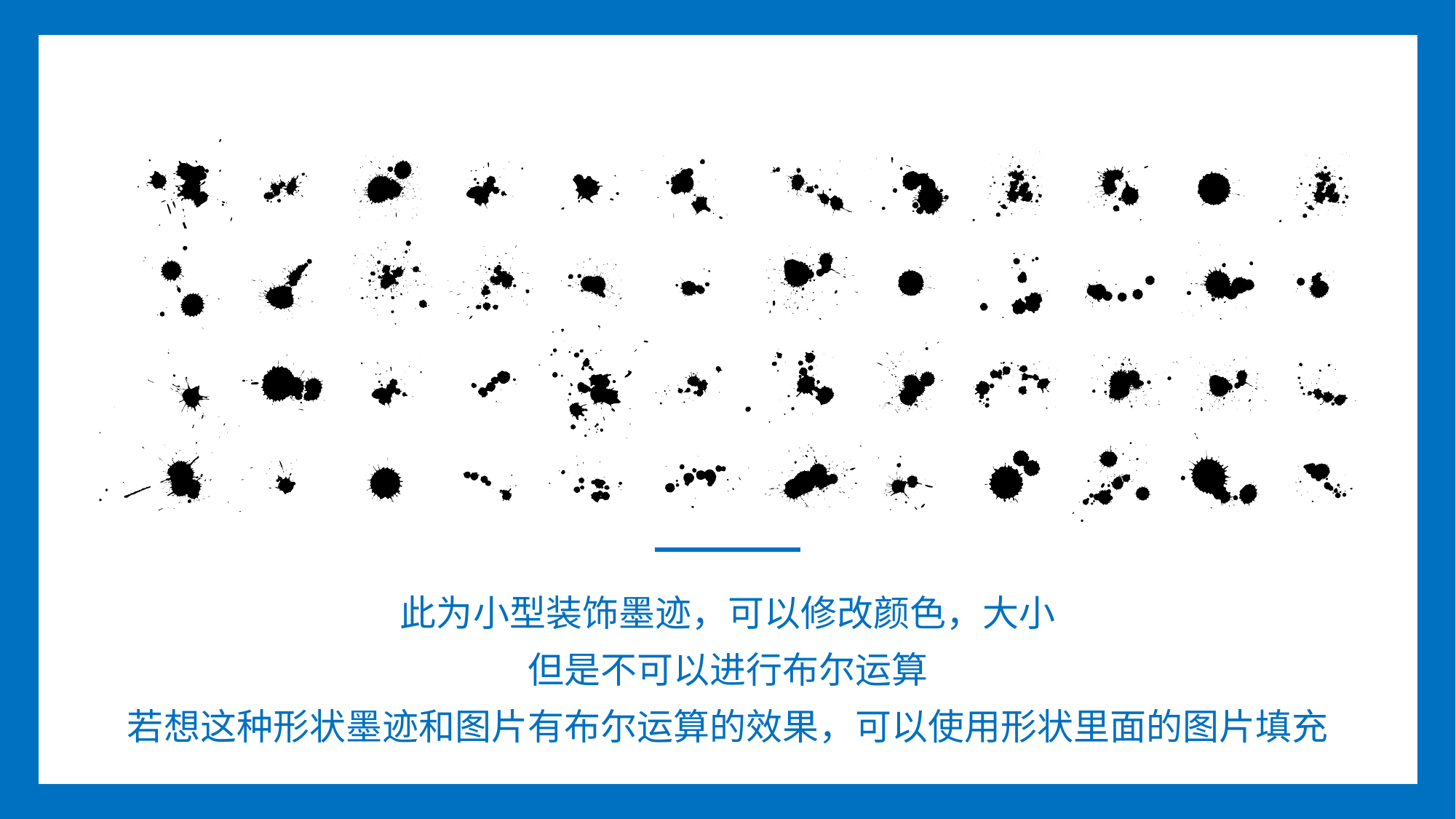

此为小型装饰墨迹，可以修改颜色，大小
但是不可以进行布尔运算
若想这种形状墨迹和图片有布尔运算的效果，可以使用形状里面的图片填充